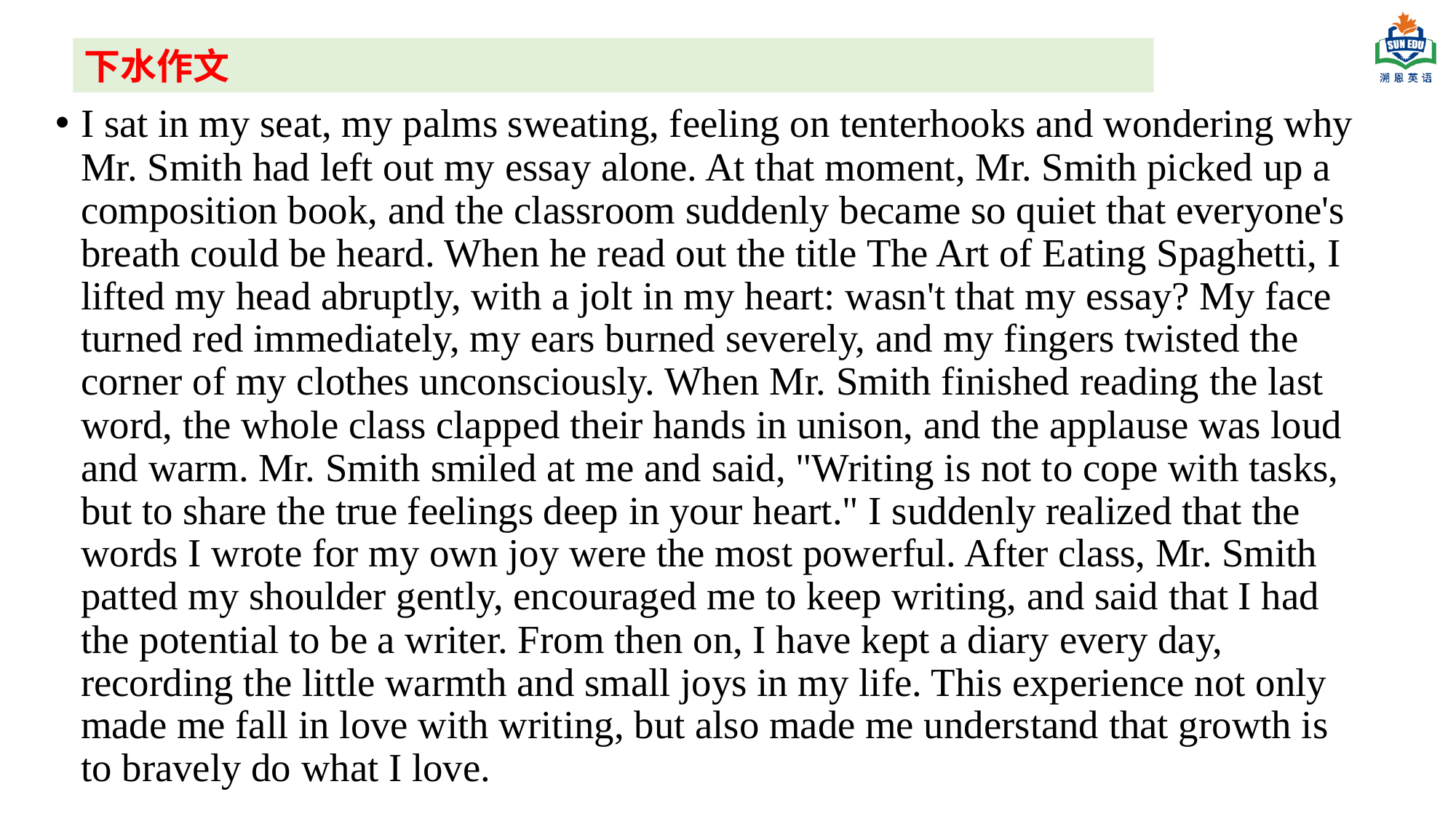

下水作文
I sat in my seat, my palms sweating, feeling on tenterhooks and wondering why Mr. Smith had left out my essay alone. At that moment, Mr. Smith picked up a composition book, and the classroom suddenly became so quiet that everyone's breath could be heard. When he read out the title The Art of Eating Spaghetti, I lifted my head abruptly, with a jolt in my heart: wasn't that my essay? My face turned red immediately, my ears burned severely, and my fingers twisted the corner of my clothes unconsciously. When Mr. Smith finished reading the last word, the whole class clapped their hands in unison, and the applause was loud and warm. Mr. Smith smiled at me and said, "Writing is not to cope with tasks, but to share the true feelings deep in your heart." I suddenly realized that the words I wrote for my own joy were the most powerful. After class, Mr. Smith patted my shoulder gently, encouraged me to keep writing, and said that I had the potential to be a writer. From then on, I have kept a diary every day, recording the little warmth and small joys in my life. This experience not only made me fall in love with writing, but also made me understand that growth is to bravely do what I love.